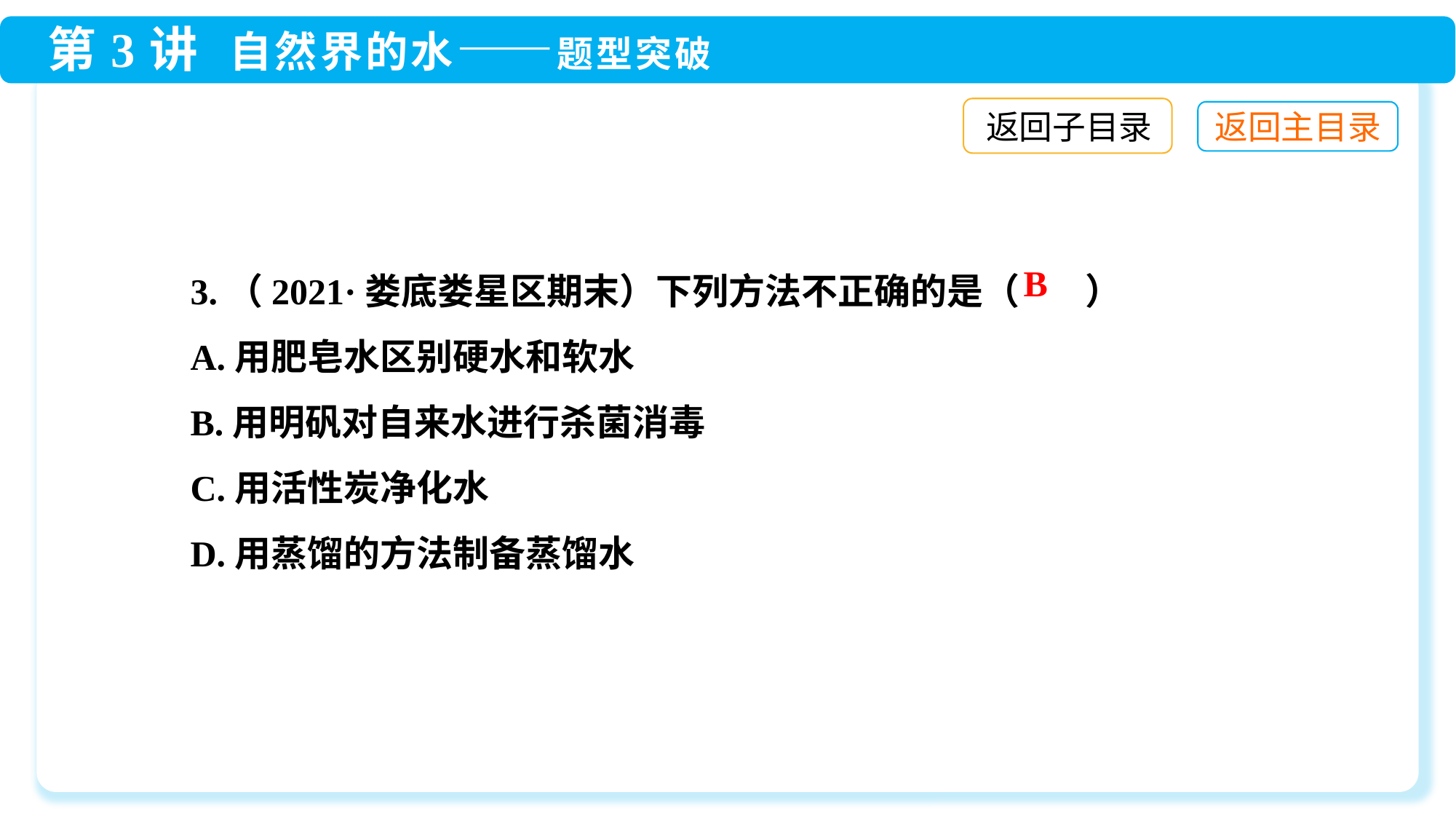

返回子目录
3.（2021·娄底娄星区期末）下列方法不正确的是（        ）
A.用肥皂水区别硬水和软水
B.用明矾对自来水进行杀菌消毒
C.用活性炭净化水
D.用蒸馏的方法制备蒸馏水
B